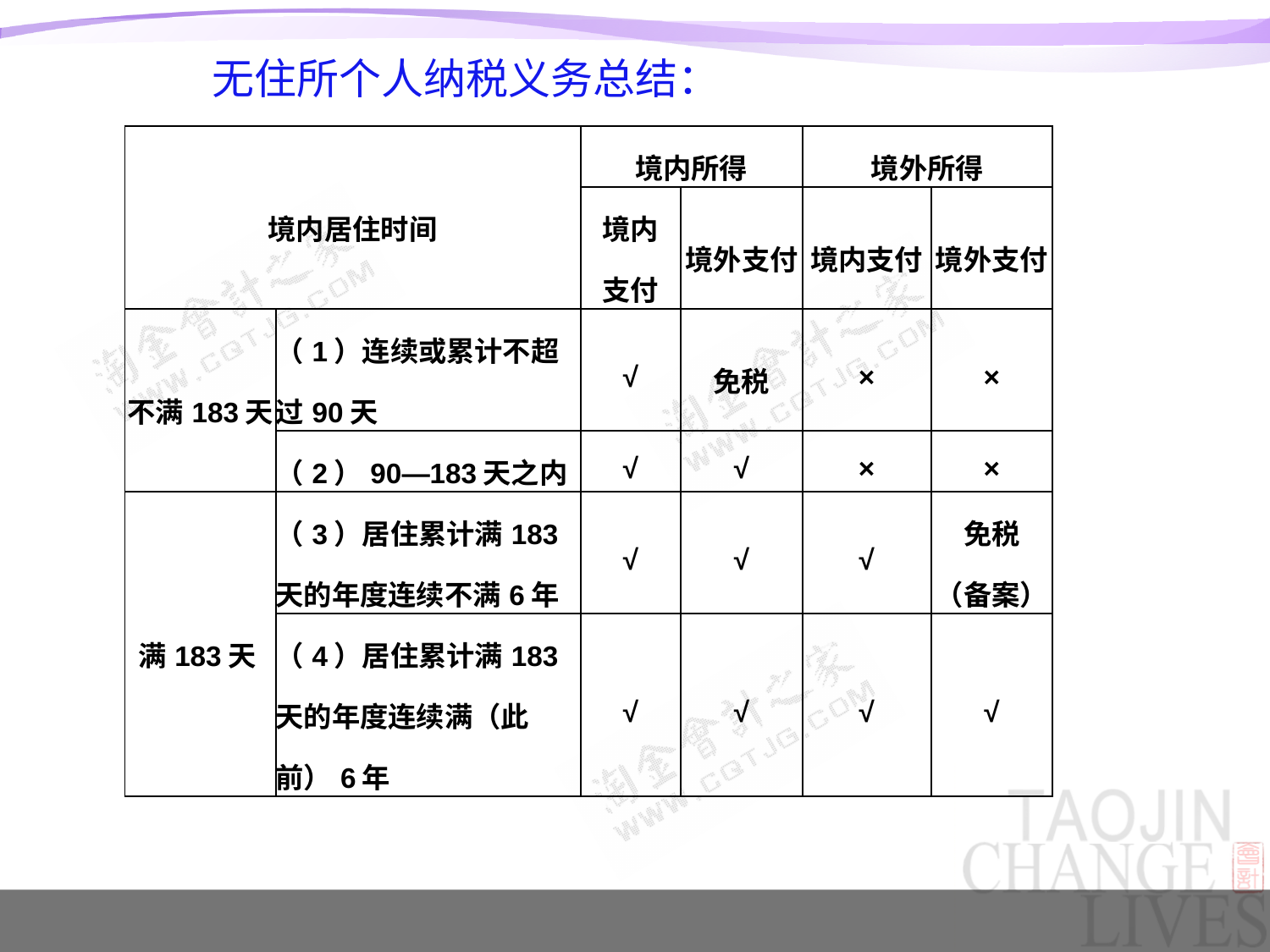

无住所个人纳税义务总结：
| 境内居住时间 |  | 境内所得 |  | 境外所得 |  |
| --- | --- | --- | --- | --- | --- |
|  |  | 境内 支付 | 境外支付 | 境内支付 | 境外支付 |
| 不满183天 | （1）连续或累计不超过90天 | √ | 免税 | × | × |
|  | （2）90—183天之内 | √ | √ | × | × |
| 满183天 | （3）居住累计满183天的年度连续不满6年 | √ | √ | √ | 免税 （备案） |
|  | （4）居住累计满183天的年度连续满（此前）6年 | √ | √ | √ | √ |